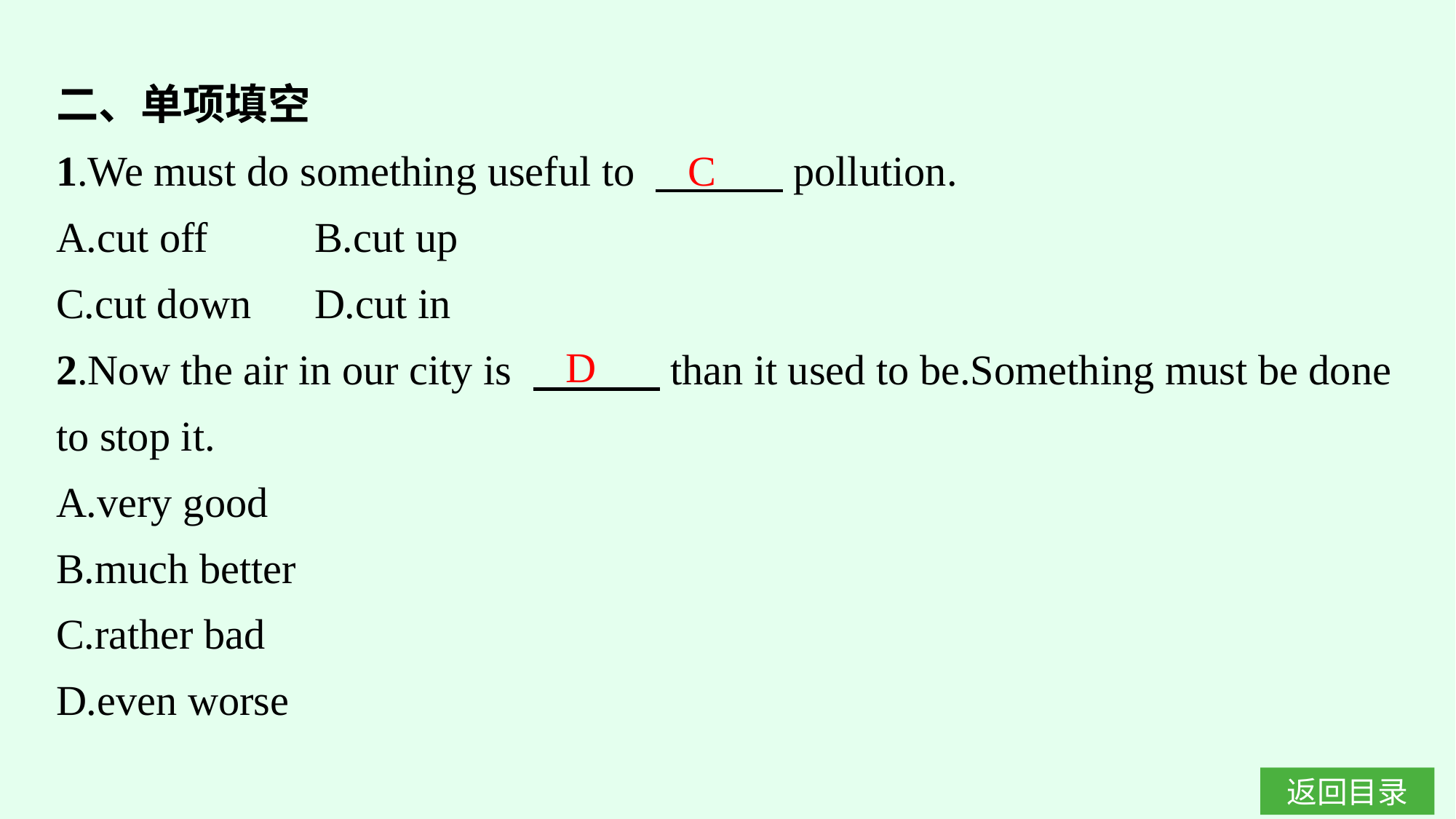

二、单项填空
1.We must do something useful to 　　　pollution.
A.cut off	B.cut up
C.cut down	D.cut in
2.Now the air in our city is 　　　than it used to be.Something must be done to stop it.
A.very good
B.much better
C.rather bad
D.even worse
C
D